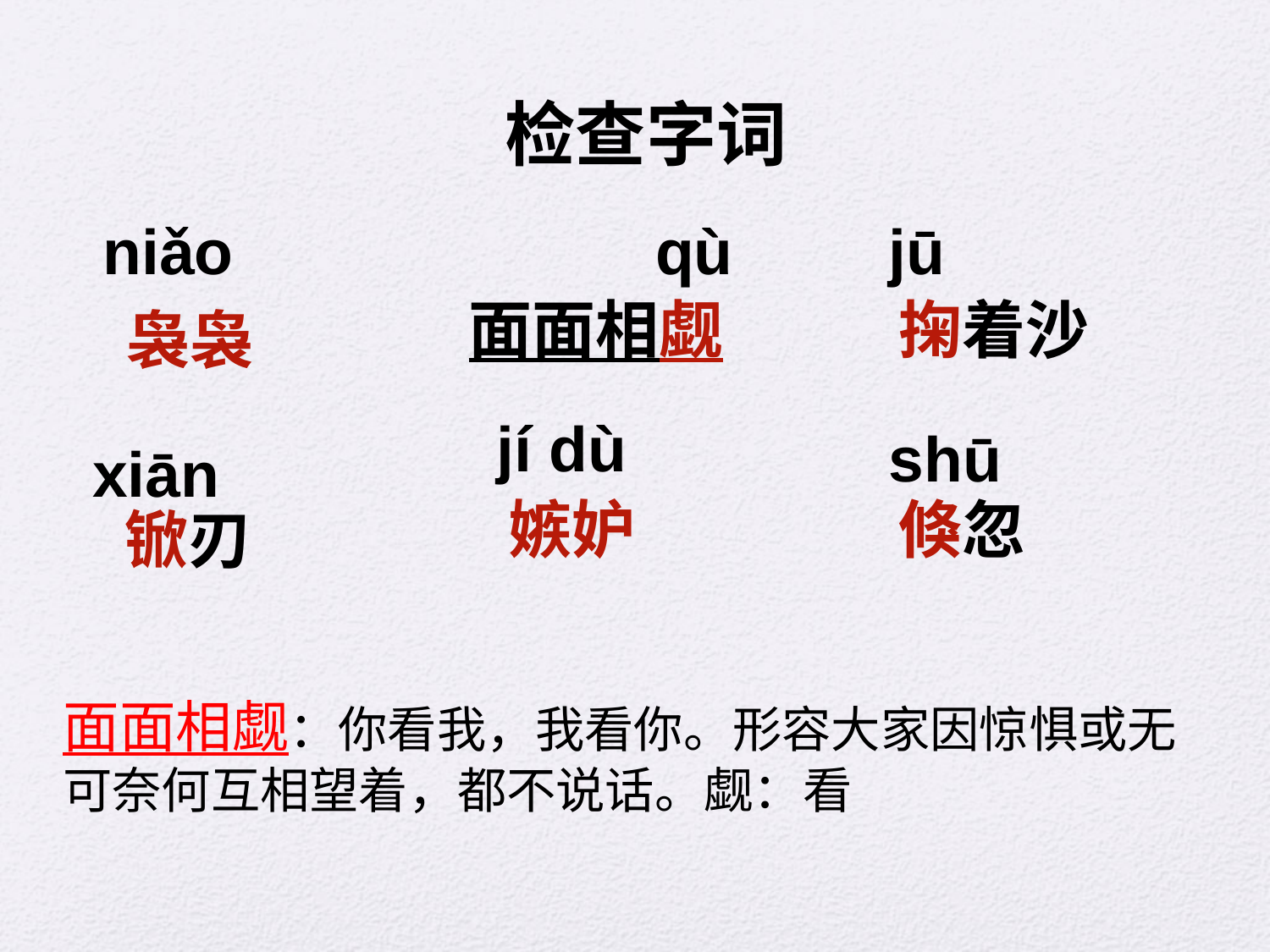

检查字词
niǎo
jū
qù
面面相觑
掬着沙
袅袅
jí dù
shū
xiān
嫉妒
倏忽
锨刃
面面相觑：你看我，我看你。形容大家因惊惧或无可奈何互相望着，都不说话。觑：看